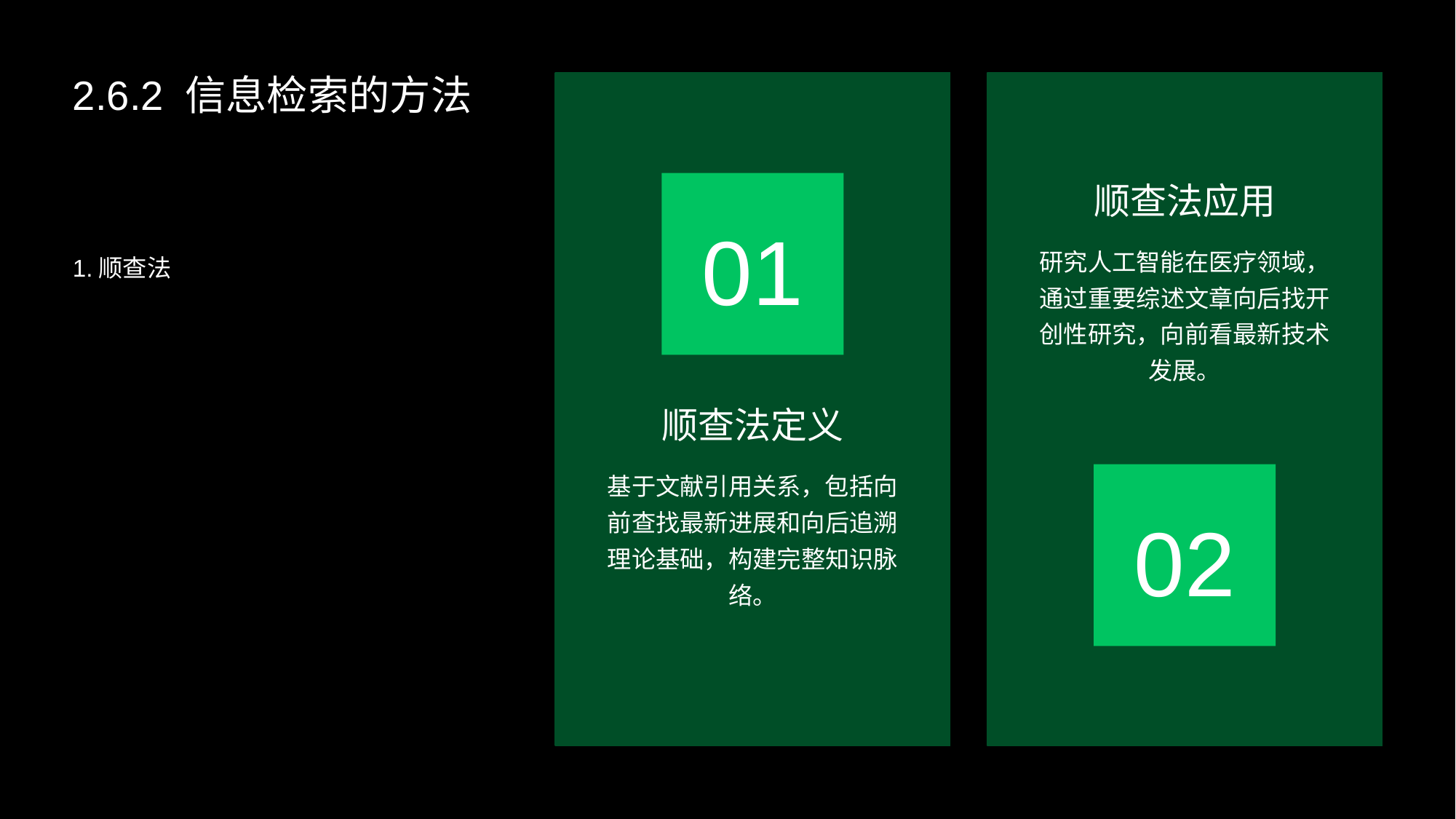

2.6.2 信息检索的方法

顺查法应用
01
研究人工智能在医疗领域，通过重要综述文章向后找开创性研究，向前看最新技术发展。
1.顺查法
顺查法定义
基于文献引用关系，包括向前查找最新进展和向后追溯理论基础，构建完整知识脉络。

02